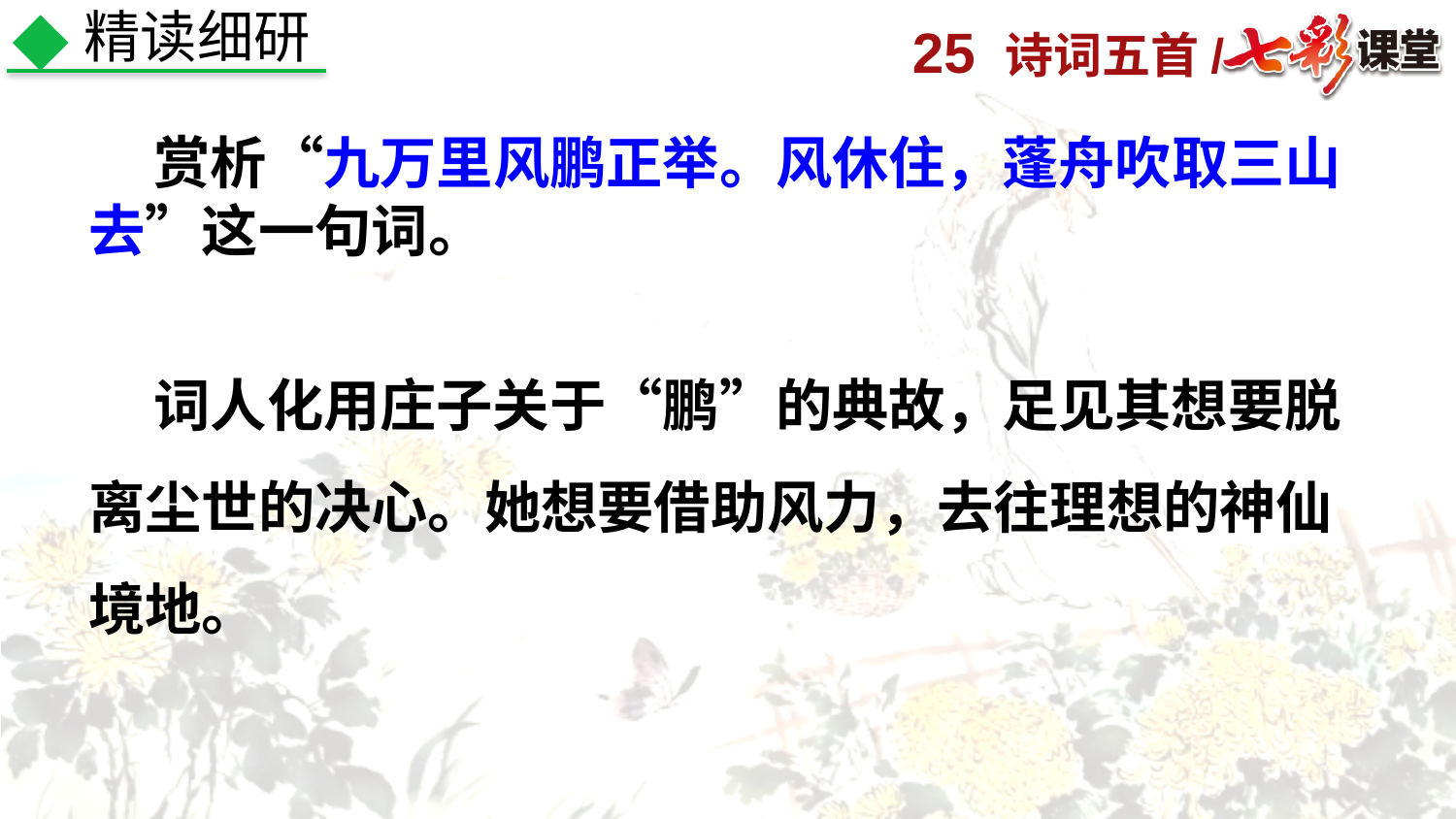

精读细研

    赏析“九万里风鹏正举。风休住，蓬舟吹取三山去”这一句词。
    词人化用庄子关于“鹏”的典故，足见其想要脱离尘世的决心。她想要借助风力，去往理想的神仙境地。